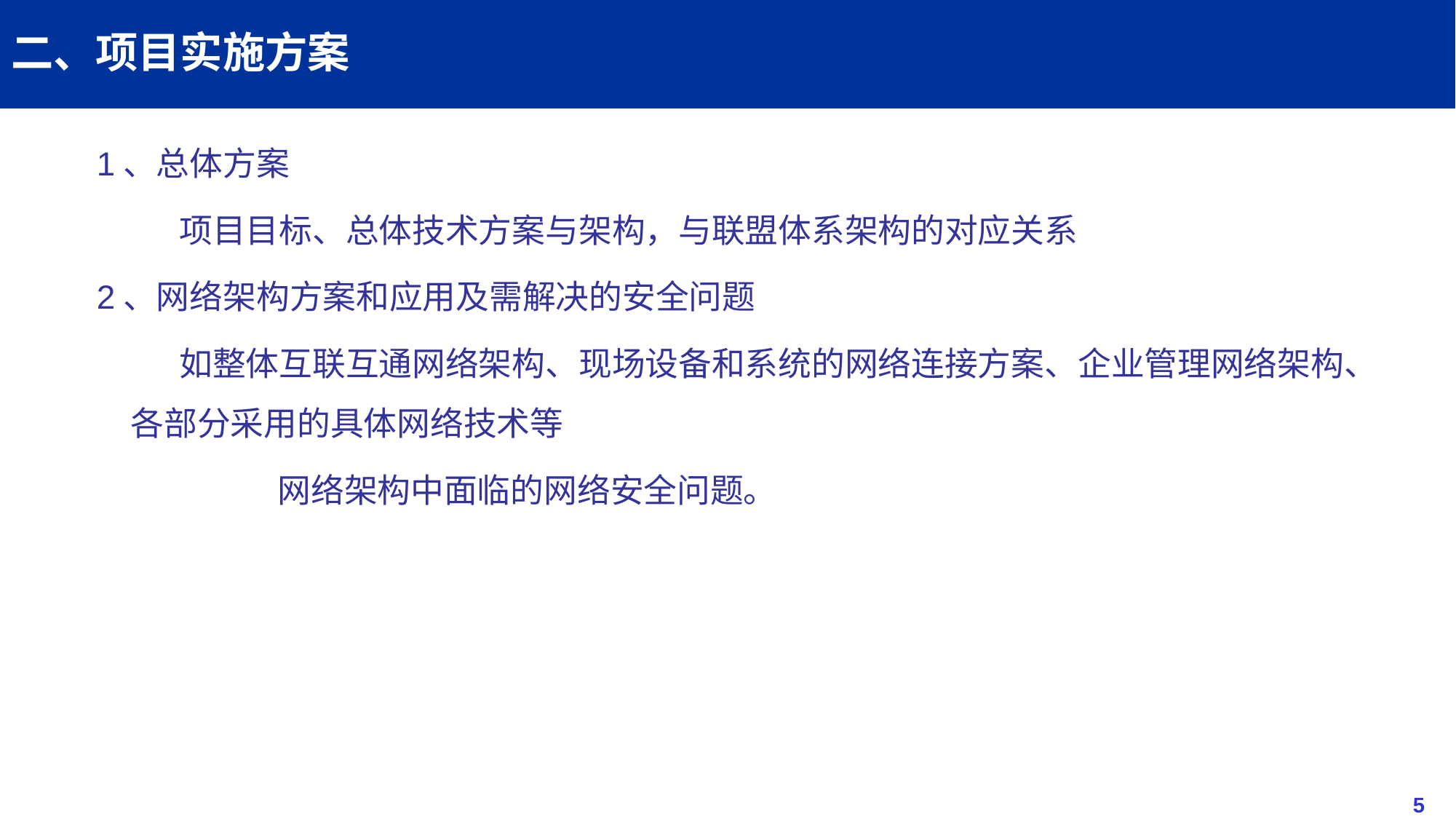

# 二、项目实施方案
1、总体方案
          项目目标、总体技术方案与架构，与联盟体系架构的对应关系
2、网络架构方案和应用及需解决的安全问题
          如整体互联互通网络架构、现场设备和系统的网络连接方案、企业管理网络架构、各部分采用的具体网络技术等
		    网络架构中面临的网络安全问题。